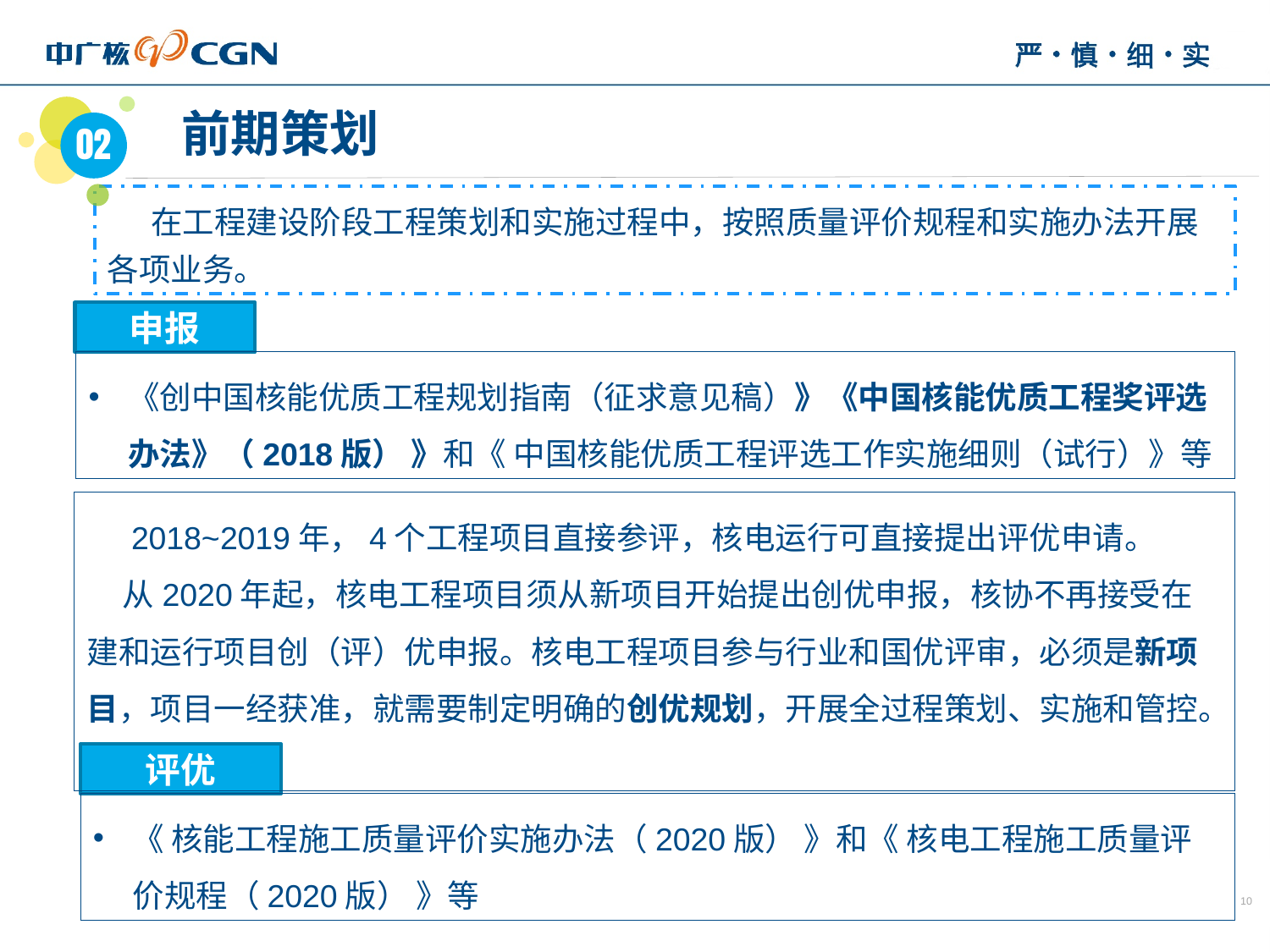

02

  前期策划

     在工程建设阶段工程策划和实施过程中，按照质量评价规程和实施办法开展各项业务。
申报
《创中国核能优质工程规划指南（征求意见稿）》《中国核能优质工程奖评选办法》（2018版） 》和《 中国核能优质工程评选工作实施细则（试行）》等
     2018~2019年，4个工程项目直接参评，核电运行可直接提出评优申请。
     从2020年起，核电工程项目须从新项目开始提出创优申报，核协不再接受在建和运行项目创（评）优申报。核电工程项目参与行业和国优评审，必须是新项目，项目一经获准，就需要制定明确的创优规划，开展全过程策划、实施和管控。
评优
《 核能工程施工质量评价实施办法（2020版） 》和《 核电工程施工质量评价规程（2020版） 》等
10